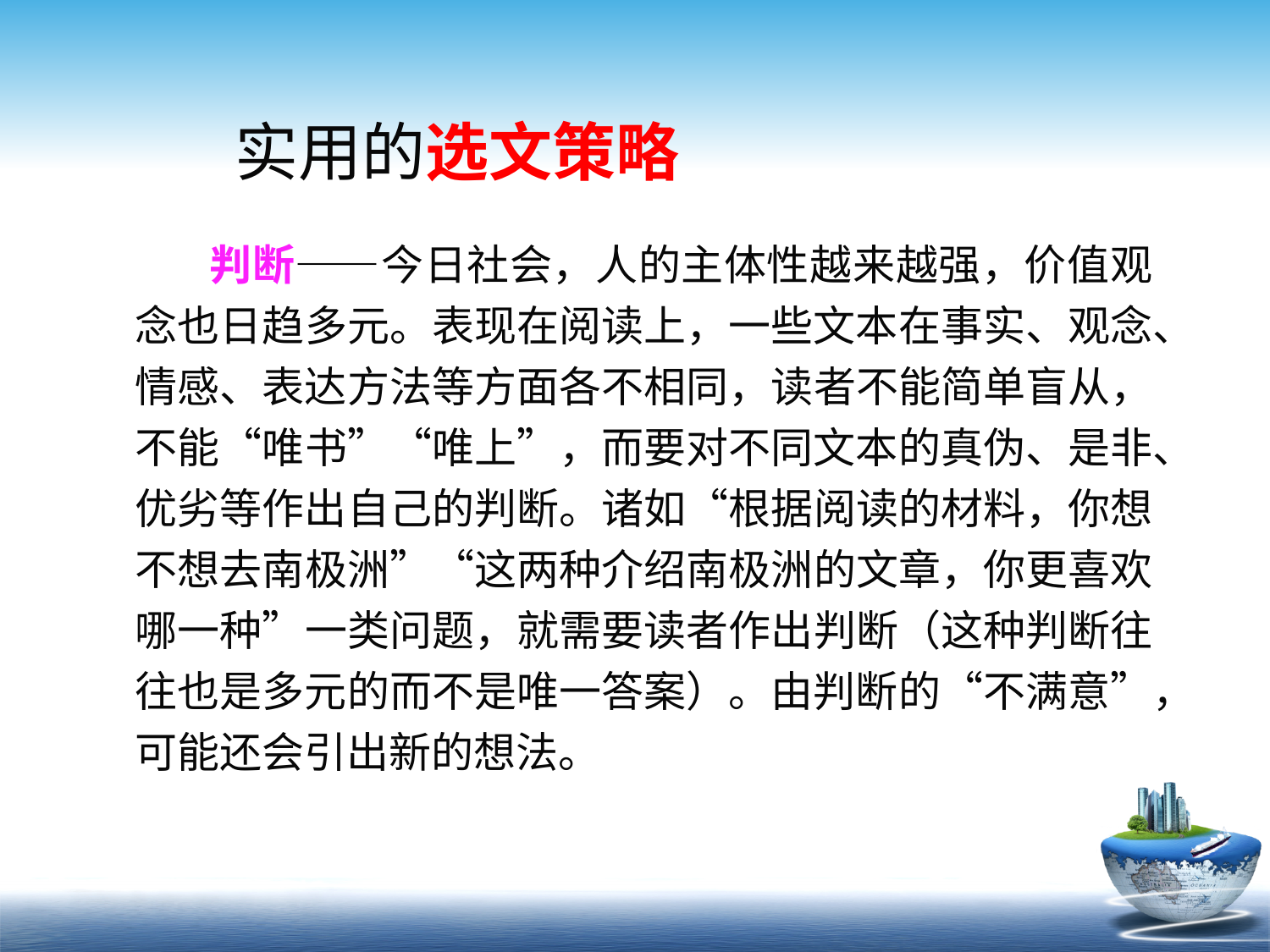

实用的选文策略
           判断——今日社会，人的主体性越来越强，价值观念也日趋多元。表现在阅读上，一些文本在事实、观念、情感、表达方法等方面各不相同，读者不能简单盲从，不能“唯书”“唯上”，而要对不同文本的真伪、是非、优劣等作出自己的判断。诸如“根据阅读的材料，你想不想去南极洲”“这两种介绍南极洲的文章，你更喜欢哪一种”一类问题，就需要读者作出判断（这种判断往往也是多元的而不是唯一答案）。由判断的“不满意”，可能还会引出新的想法。